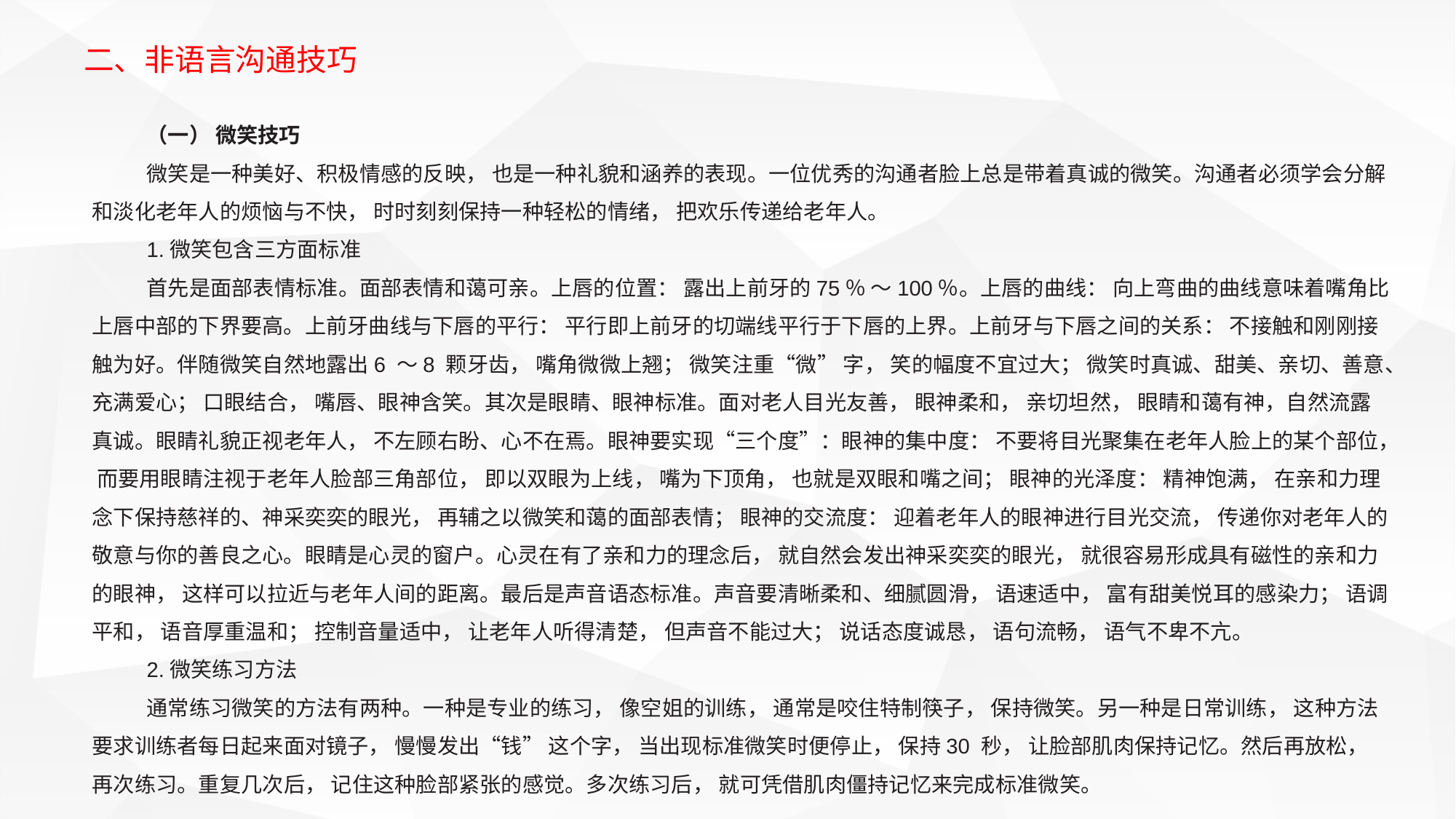

二、非语言沟通技巧
（一） 微笑技巧
微笑是一种美好、积极情感的反映， 也是一种礼貌和涵养的表现。一位优秀的沟通者脸上总是带着真诚的微笑。沟通者必须学会分解和淡化老年人的烦恼与不快， 时时刻刻保持一种轻松的情绪， 把欢乐传递给老年人。
1.微笑包含三方面标准
首先是面部表情标准。面部表情和蔼可亲。上唇的位置： 露出上前牙的75％ ～100％。上唇的曲线： 向上弯曲的曲线意味着嘴角比上唇中部的下界要高。上前牙曲线与下唇的平行： 平行即上前牙的切端线平行于下唇的上界。上前牙与下唇之间的关系： 不接触和刚刚接触为好。伴随微笑自然地露出6 ～8 颗牙齿， 嘴角微微上翘； 微笑注重“微” 字， 笑的幅度不宜过大； 微笑时真诚、甜美、亲切、善意、充满爱心； 口眼结合， 嘴唇、眼神含笑。其次是眼睛、眼神标准。面对老人目光友善， 眼神柔和， 亲切坦然， 眼睛和蔼有神，自然流露真诚。眼睛礼貌正视老年人， 不左顾右盼、心不在焉。眼神要实现“三个度”：眼神的集中度： 不要将目光聚集在老年人脸上的某个部位， 而要用眼睛注视于老年人脸部三角部位， 即以双眼为上线， 嘴为下顶角， 也就是双眼和嘴之间； 眼神的光泽度： 精神饱满， 在亲和力理念下保持慈祥的、神采奕奕的眼光， 再辅之以微笑和蔼的面部表情； 眼神的交流度： 迎着老年人的眼神进行目光交流， 传递你对老年人的敬意与你的善良之心。眼睛是心灵的窗户。心灵在有了亲和力的理念后， 就自然会发出神采奕奕的眼光， 就很容易形成具有磁性的亲和力的眼神， 这样可以拉近与老年人间的距离。最后是声音语态标准。声音要清晰柔和、细腻圆滑， 语速适中， 富有甜美悦耳的感染力； 语调平和， 语音厚重温和； 控制音量适中， 让老年人听得清楚， 但声音不能过大； 说话态度诚恳， 语句流畅， 语气不卑不亢。
2.微笑练习方法
通常练习微笑的方法有两种。一种是专业的练习， 像空姐的训练， 通常是咬住特制筷子， 保持微笑。另一种是日常训练， 这种方法要求训练者每日起来面对镜子， 慢慢发出“钱” 这个字， 当出现标准微笑时便停止， 保持30 秒， 让脸部肌肉保持记忆。然后再放松， 再次练习。重复几次后， 记住这种脸部紧张的感觉。多次练习后， 就可凭借肌肉僵持记忆来完成标准微笑。